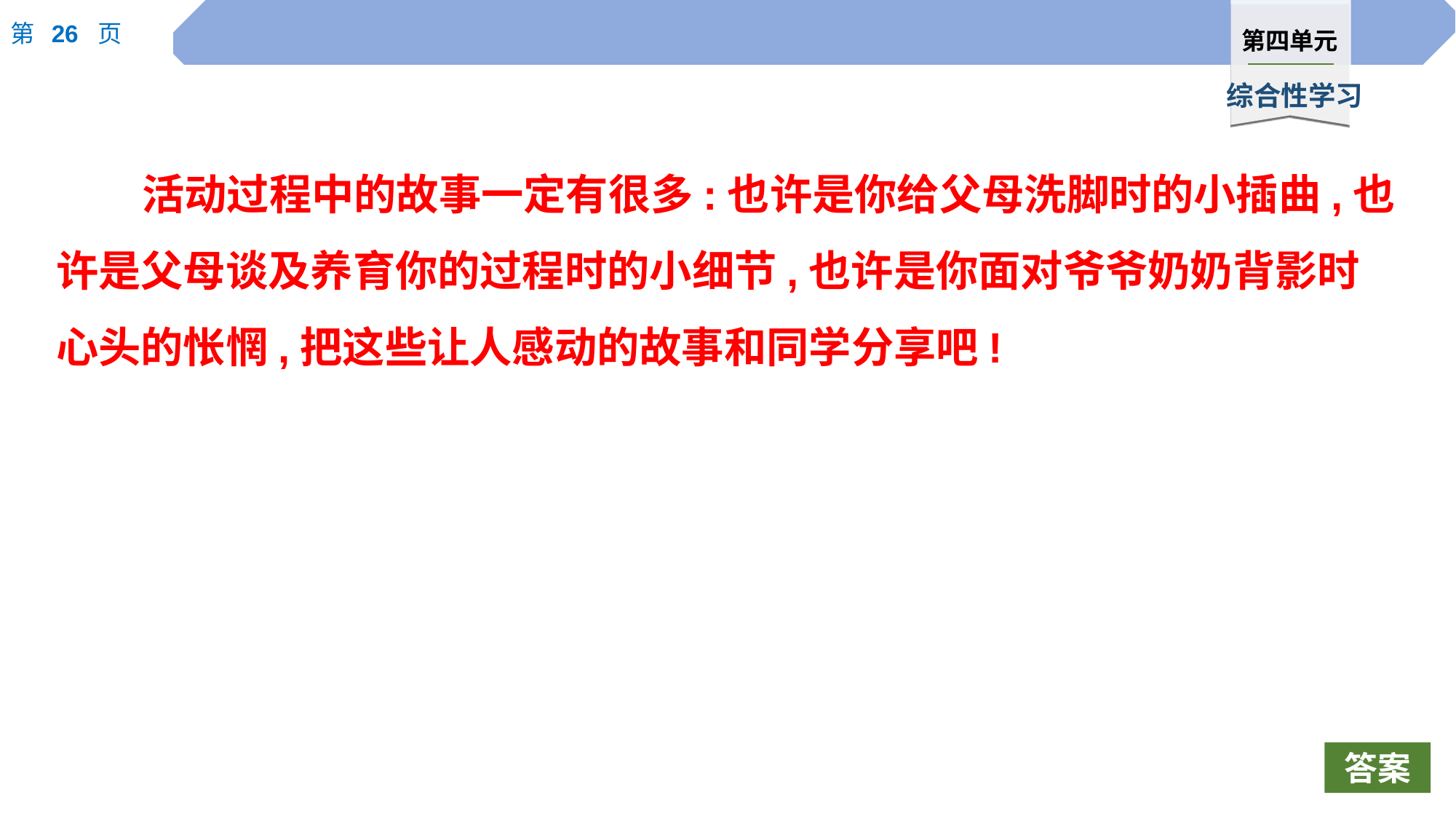

活动过程中的故事一定有很多:也许是你给父母洗脚时的小插曲,也许是父母谈及养育你的过程时的小细节,也许是你面对爷爷奶奶背影时心头的怅惘,把这些让人感动的故事和同学分享吧!
答案